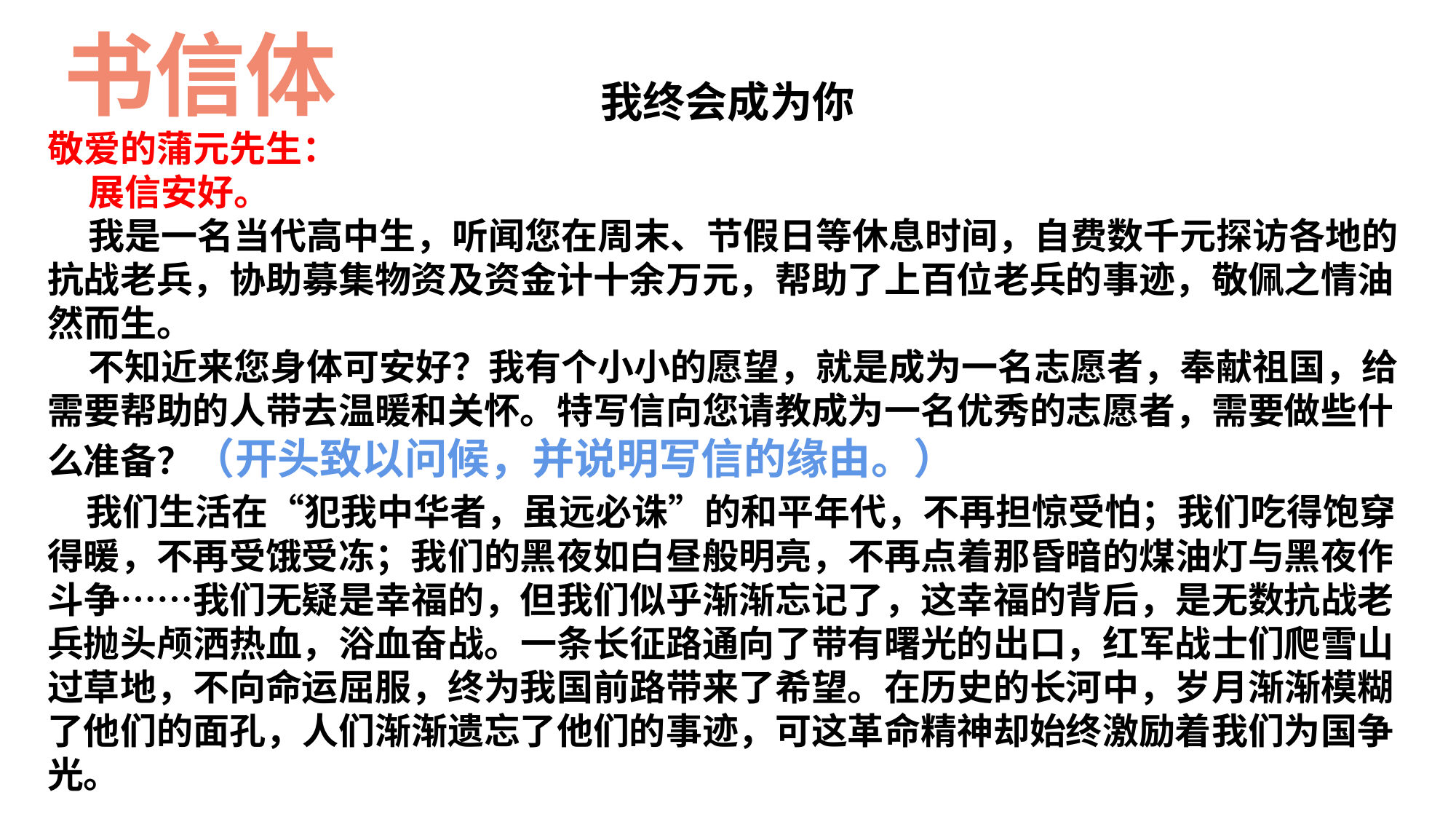

书信体
我终会成为你
敬爱的蒲元先生：
    展信安好。
    我是一名当代高中生，听闻您在周末、节假日等休息时间，自费数千元探访各地的抗战老兵，协助募集物资及资金计十余万元，帮助了上百位老兵的事迹，敬佩之情油然而生。
    不知近来您身体可安好？我有个小小的愿望，就是成为一名志愿者，奉献祖国，给需要帮助的人带去温暖和关怀。特写信向您请教成为一名优秀的志愿者，需要做些什么准备？（开头致以问候，并说明写信的缘由。）
   我们生活在“犯我中华者，虽远必诛”的和平年代，不再担惊受怕；我们吃得饱穿得暖，不再受饿受冻；我们的黑夜如白昼般明亮，不再点着那昏暗的煤油灯与黑夜作斗争……我们无疑是幸福的，但我们似乎渐渐忘记了，这幸福的背后，是无数抗战老兵抛头颅洒热血，浴血奋战。一条长征路通向了带有曙光的出口，红军战士们爬雪山过草地，不向命运屈服，终为我国前路带来了希望。在历史的长河中，岁月渐渐模糊了他们的面孔，人们渐渐遗忘了他们的事迹，可这革命精神却始终激励着我们为国争光。